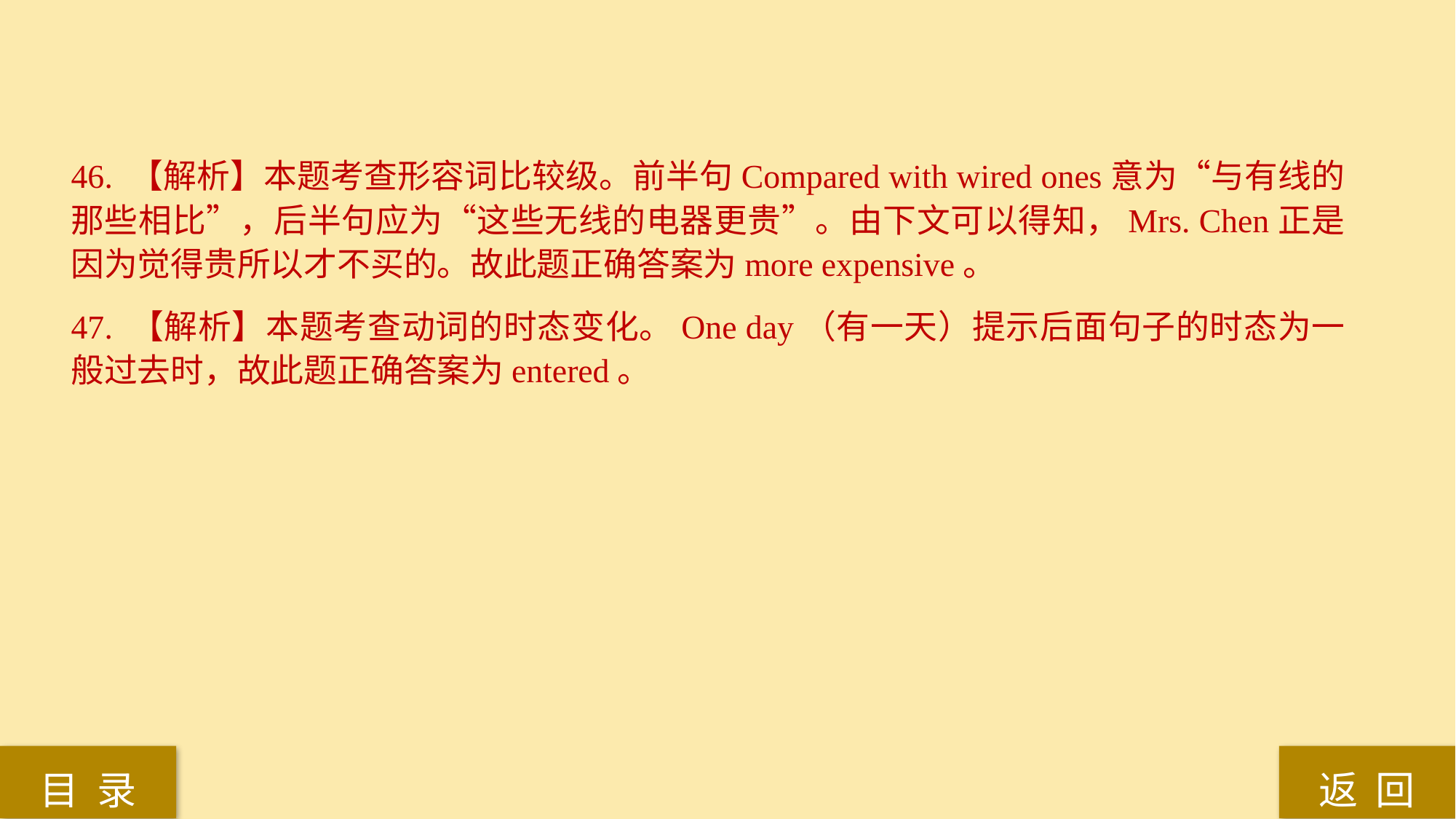

46. 【解析】本题考查形容词比较级。前半句Compared with wired ones意为“与有线的那些相比”，后半句应为“这些无线的电器更贵”。由下文可以得知，Mrs. Chen正是因为觉得贵所以才不买的。故此题正确答案为more expensive。
47. 【解析】本题考查动词的时态变化。One day（有一天）提示后面句子的时态为一般过去时，故此题正确答案为entered。
返  回